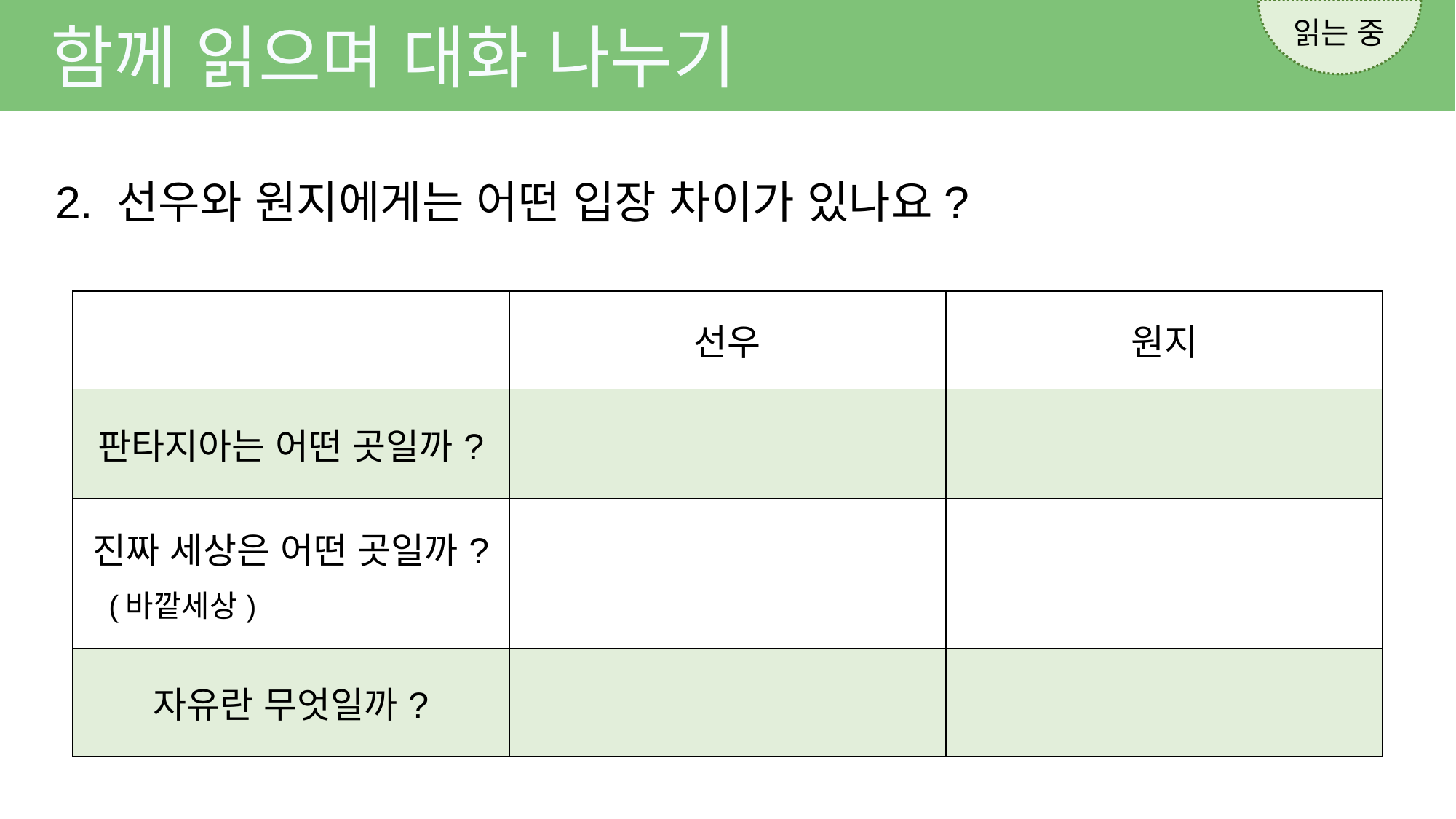

읽는 중

함께 읽으며 대화 나누기
2. 선우와 원지에게는 어떤 입장 차이가 있나요?
|  | 선우 | 원지 |
| --- | --- | --- |
| 판타지아는 어떤 곳일까? |  |  |
| 진짜 세상은 어떤 곳일까? (바깥세상) |  |  |
| 자유란 무엇일까? |  |  |